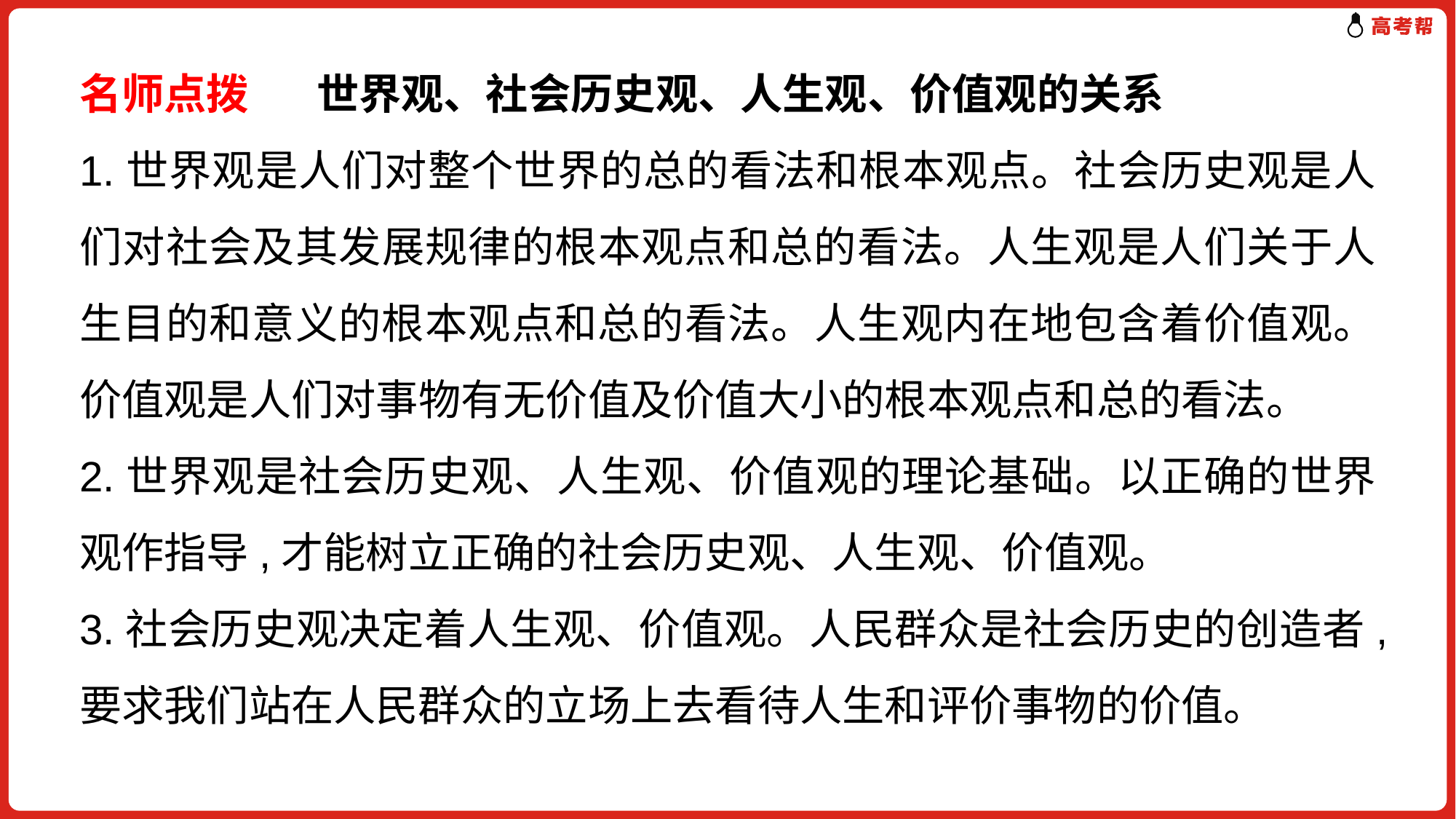

名师点拨       世界观、社会历史观、人生观、价值观的关系
1.世界观是人们对整个世界的总的看法和根本观点。社会历史观是人们对社会及其发展规律的根本观点和总的看法。人生观是人们关于人生目的和意义的根本观点和总的看法。人生观内在地包含着价值观。价值观是人们对事物有无价值及价值大小的根本观点和总的看法。
2.世界观是社会历史观、人生观、价值观的理论基础。以正确的世界观作指导,才能树立正确的社会历史观、人生观、价值观。
3.社会历史观决定着人生观、价值观。人民群众是社会历史的创造者,要求我们站在人民群众的立场上去看待人生和评价事物的价值。